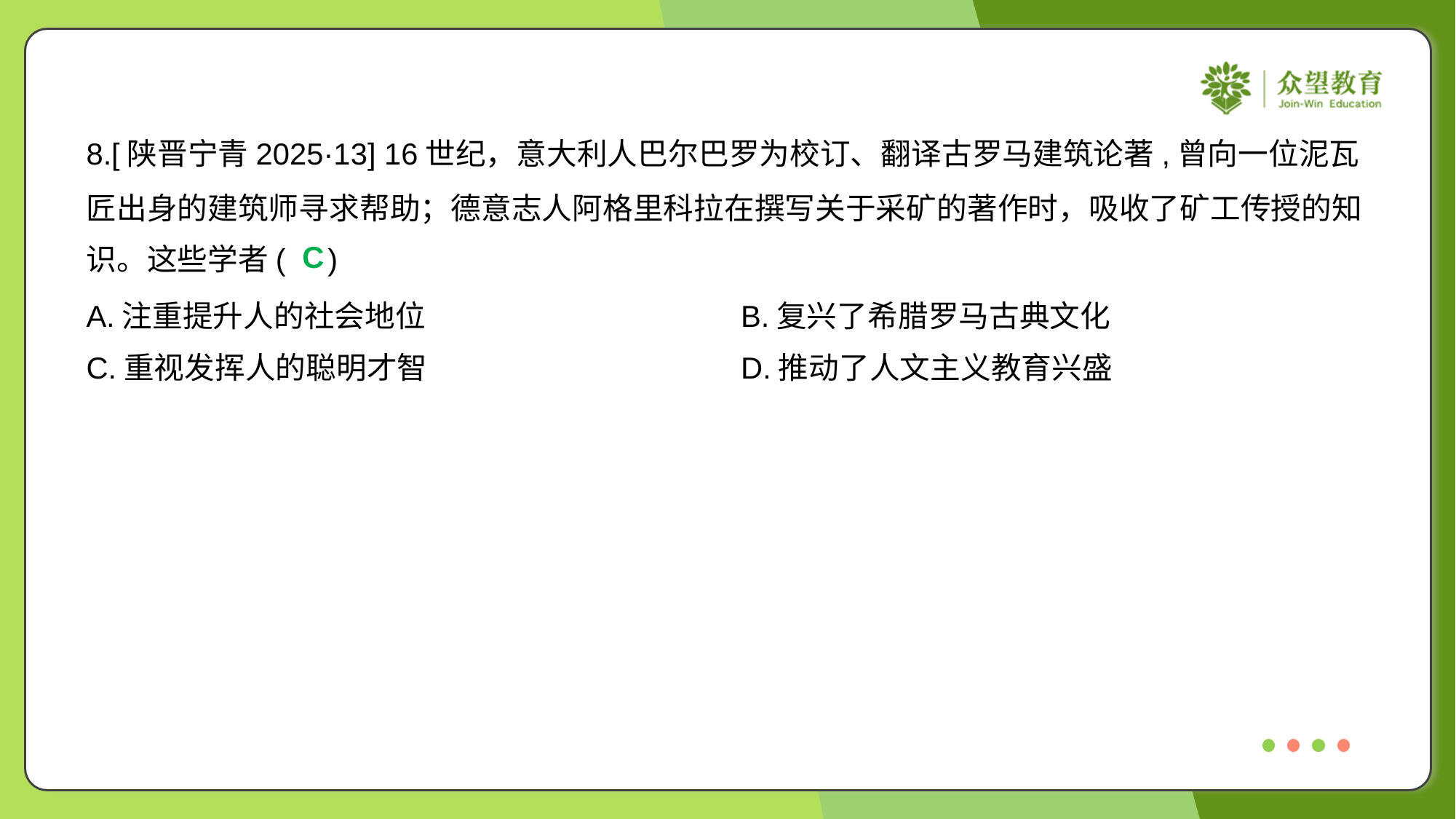

8.[陕晋宁青2025·13] 16世纪，意大利人巴尔巴罗为校订、翻译古罗马建筑论著,曾向一位泥瓦
匠出身的建筑师寻求帮助；德意志人阿格里科拉在撰写关于采矿的著作时，吸收了矿工传授的知
识。这些学者(     )
C
A.注重提升人的社会地位	B.复兴了希腊罗马古典文化
C.重视发挥人的聪明才智	D.推动了人文主义教育兴盛